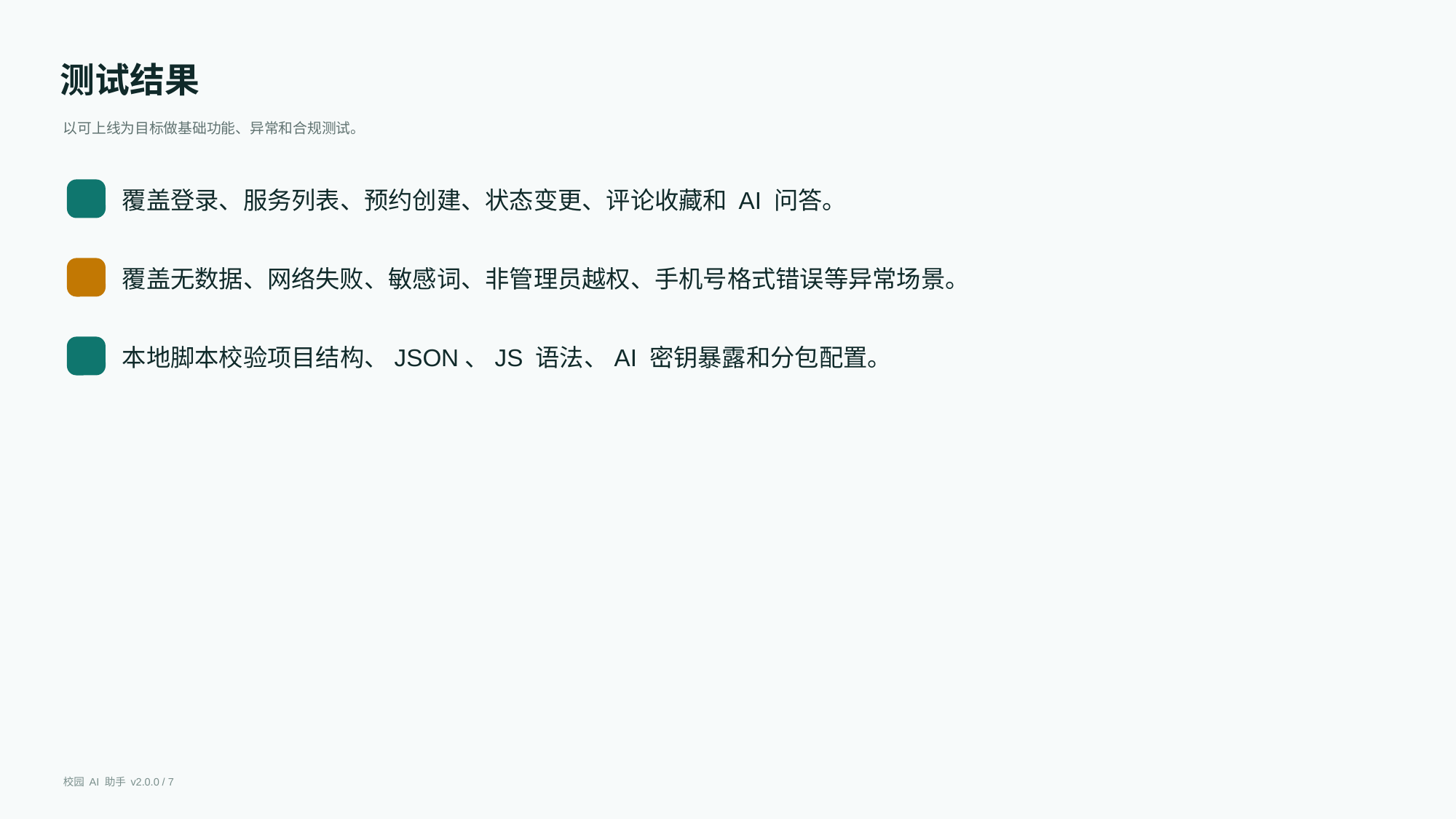

测试结果
以可上线为目标做基础功能、异常和合规测试。
覆盖登录、服务列表、预约创建、状态变更、评论收藏和 AI 问答。

覆盖无数据、网络失败、敏感词、非管理员越权、手机号格式错误等异常场景。

本地脚本校验项目结构、JSON、JS 语法、AI 密钥暴露和分包配置。

校园 AI 助手 v2.0.0 / 7